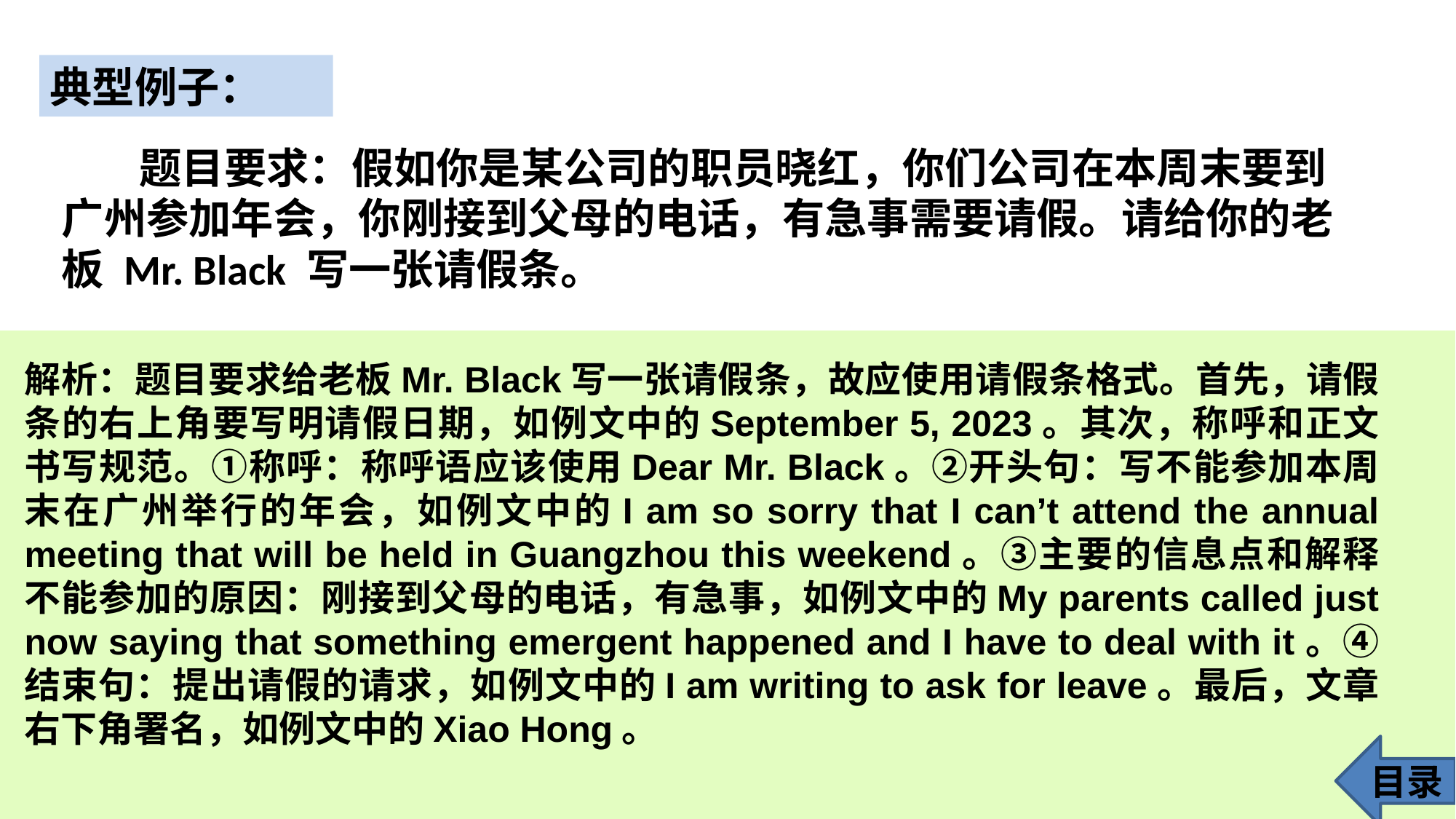

典型例子：
       题目要求：假如你是某公司的职员晓红，你们公司在本周末要到广州参加年会，你刚接到父母的电话，有急事需要请假。请给你的老板 Mr. Black 写一张请假条。

解析：题目要求给老板Mr. Black写一张请假条，故应使用请假条格式。首先，请假条的右上角要写明请假日期，如例文中的September 5, 2023。其次，称呼和正文书写规范。①称呼：称呼语应该使用Dear Mr. Black。②开头句：写不能参加本周末在广州举行的年会，如例文中的I am so sorry that I can’t attend the annual meeting that will be held in Guangzhou this weekend。③主要的信息点和解释不能参加的原因：刚接到父母的电话，有急事，如例文中的My parents called just now saying that something emergent happened and I have to deal with it。④结束句：提出请假的请求，如例文中的I am writing to ask for leave。最后，文章右下角署名，如例文中的Xiao Hong。
目录
43